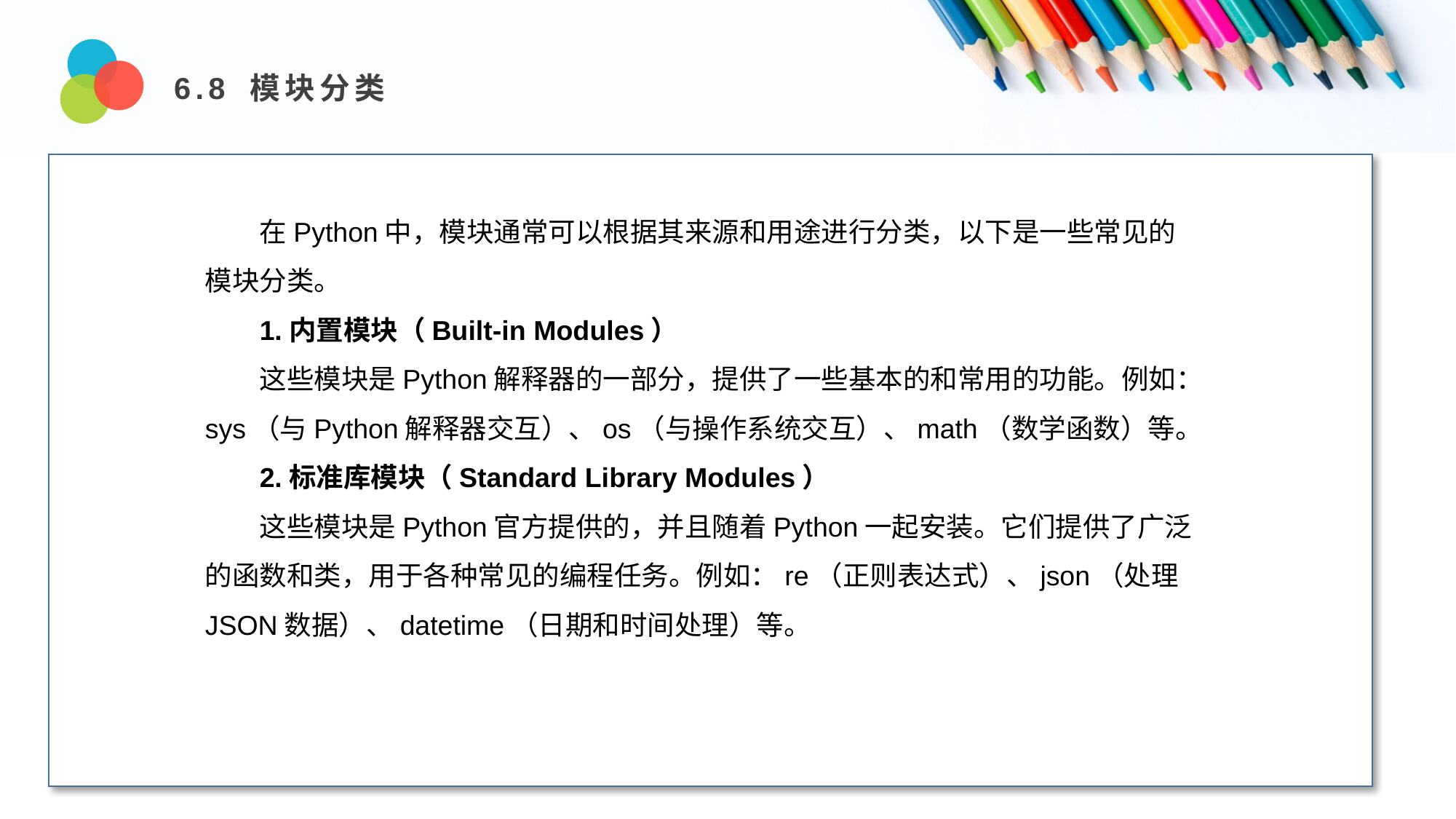

6.8 模块分类
Design and Production
在Python中，模块通常可以根据其来源和用途进行分类，以下是一些常见的模块分类。
1.内置模块（Built-in Modules）
这些模块是Python解释器的一部分，提供了一些基本的和常用的功能。例如：sys（与Python解释器交互）、os（与操作系统交互）、math（数学函数）等。
2.标准库模块（Standard Library Modules）
这些模块是Python官方提供的，并且随着Python一起安装。它们提供了广泛的函数和类，用于各种常见的编程任务。例如：re（正则表达式）、json（处理JSON数据）、datetime（日期和时间处理）等。